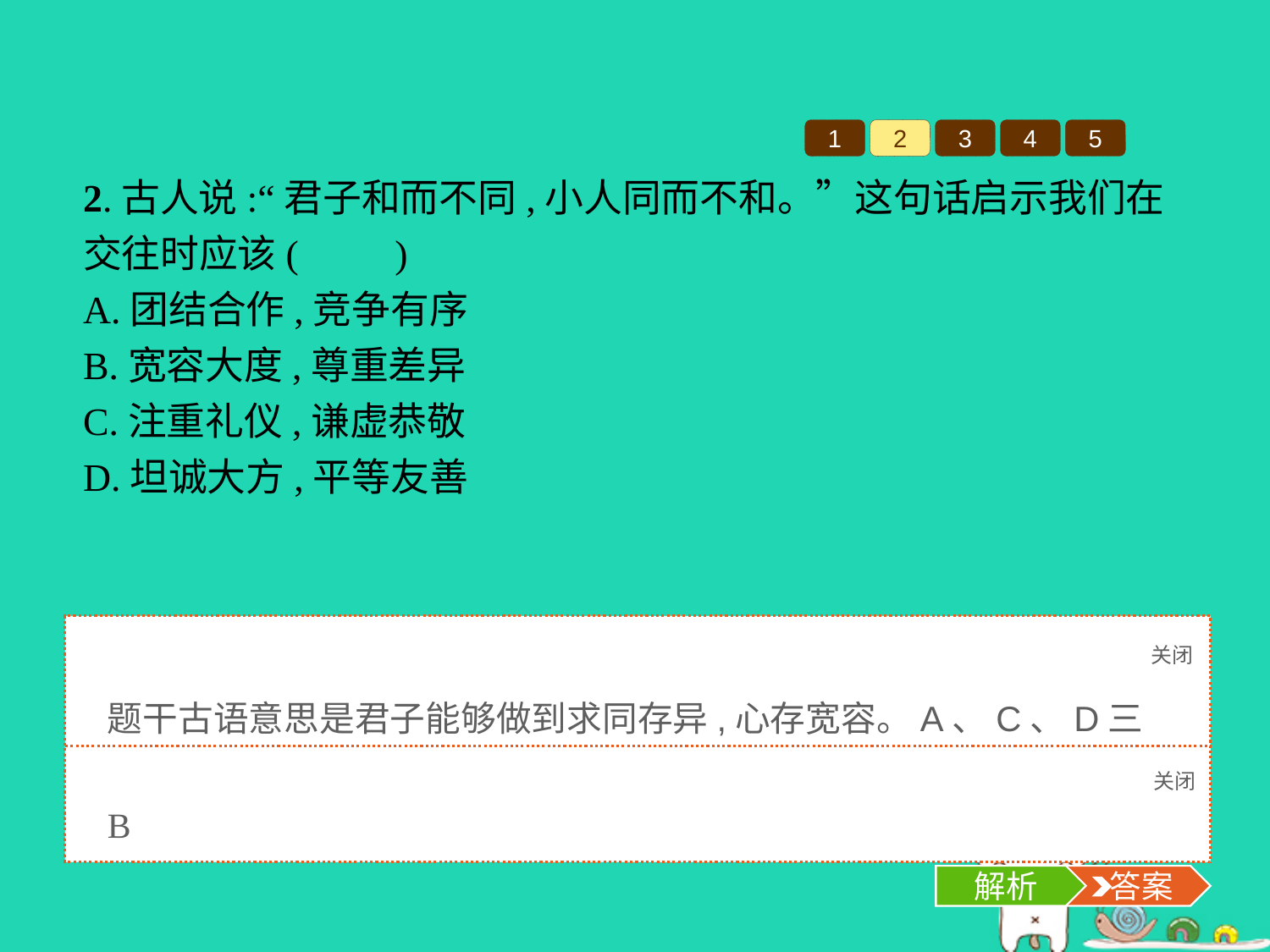

1
2
3
4
5
2.古人说:“君子和而不同,小人同而不和。”这句话启示我们在交往时应该(　　)
A.团结合作,竞争有序
B.宽容大度,尊重差异
C.注重礼仪,谦虚恭敬
D.坦诚大方,平等友善

关闭
解析

题干古语意思是君子能够做到求同存异,心存宽容。A、C、D三项均不符合题意,故排除。

关闭
解析
  答案

B
解析
  答案